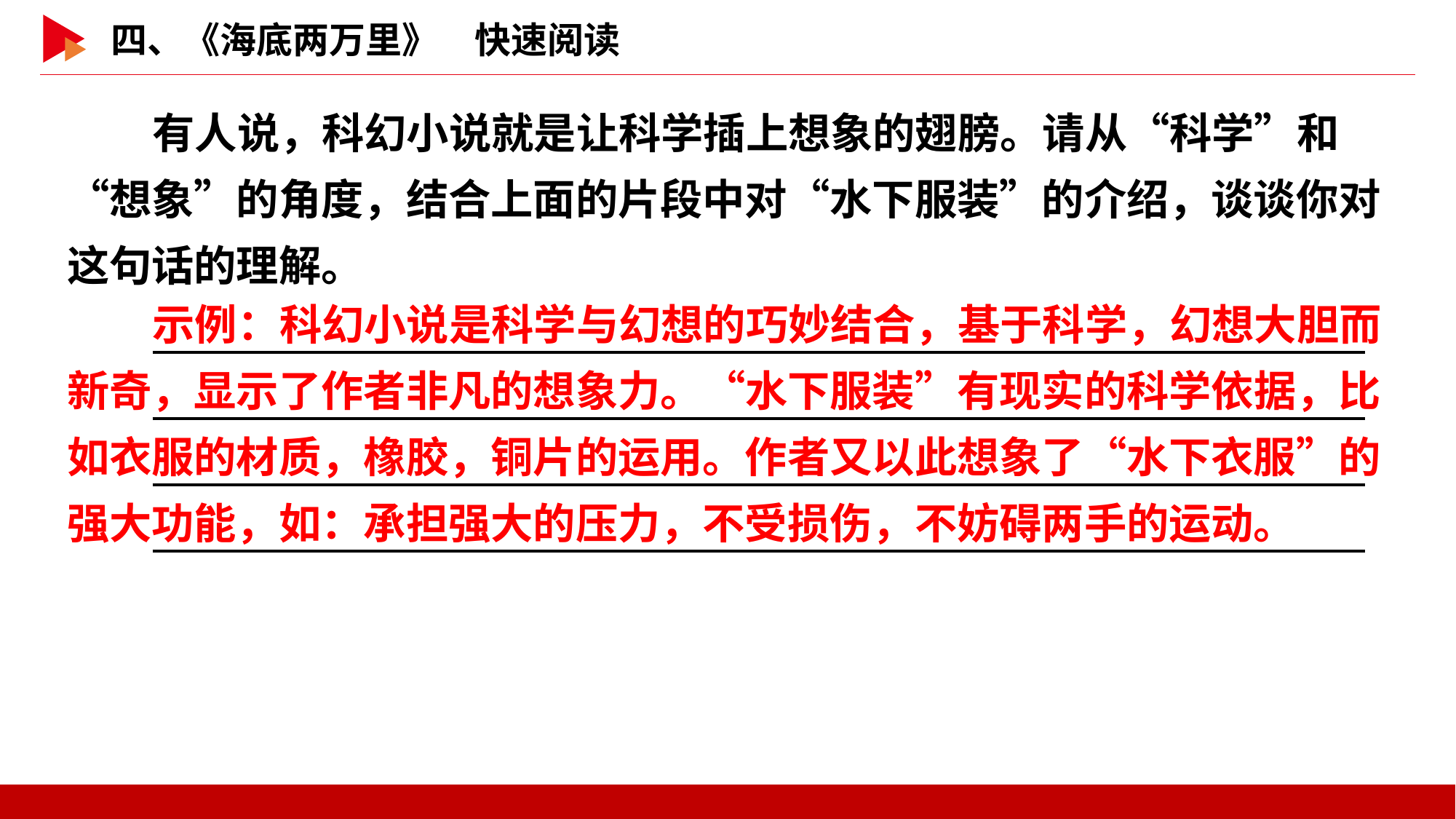

有人说，科幻小说就是让科学插上想象的翅膀。请从“科学”和“想象”的角度，结合上面的片段中对“水下服装”的介绍，谈谈你对这句话的理解。

示例：科幻小说是科学与幻想的巧妙结合，基于科学，幻想大胆而新奇，显示了作者非凡的想象力。“水下服装”有现实的科学依据，比如衣服的材质，橡胶，铜片的运用。作者又以此想象了“水下衣服”的强大功能，如：承担强大的压力，不受损伤，不妨碍两手的运动。